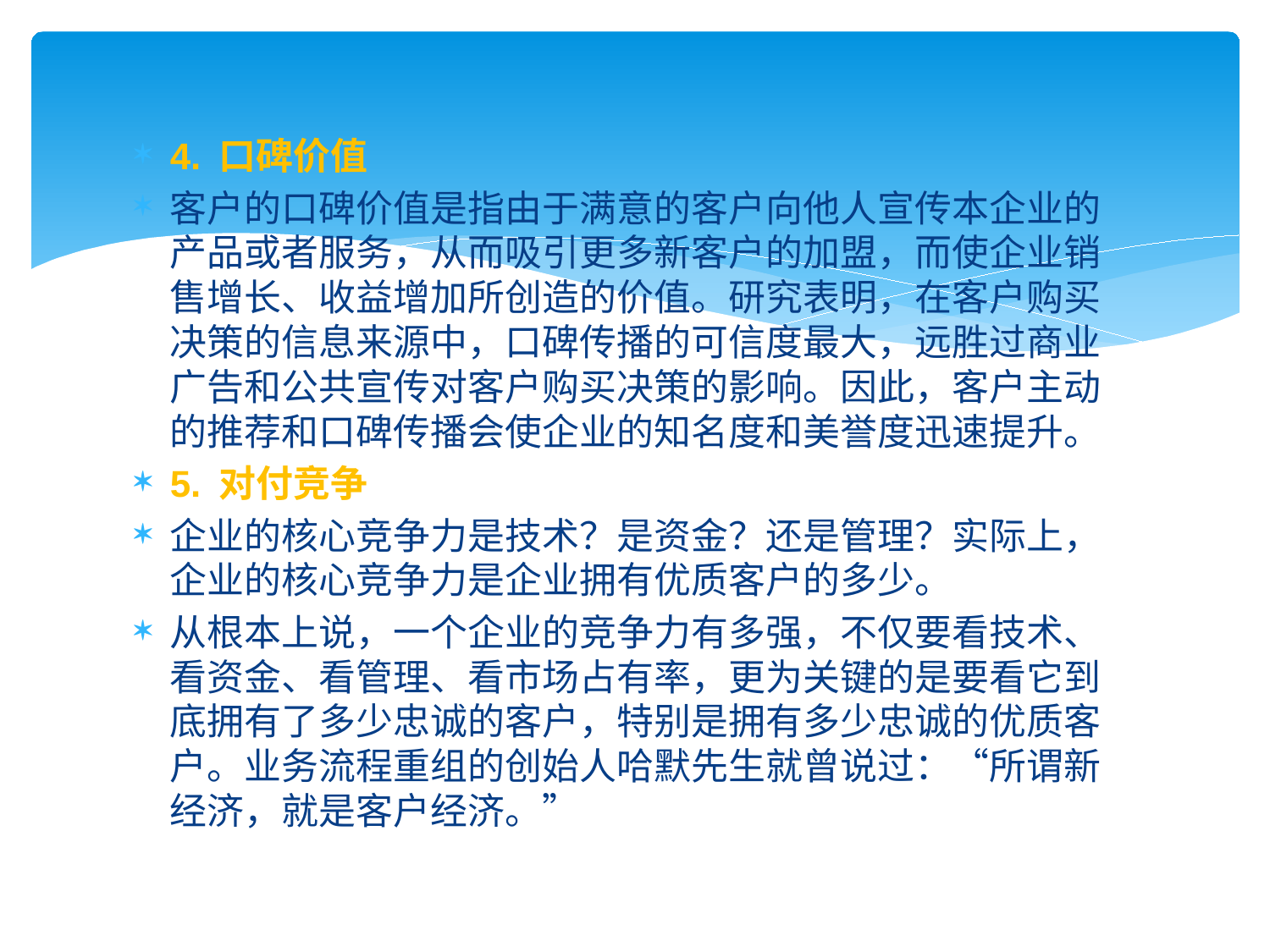

4. 口碑价值
客户的口碑价值是指由于满意的客户向他人宣传本企业的产品或者服务，从而吸引更多新客户的加盟，而使企业销售增长、收益增加所创造的价值。研究表明，在客户购买决策的信息来源中，口碑传播的可信度最大，远胜过商业广告和公共宣传对客户购买决策的影响。因此，客户主动的推荐和口碑传播会使企业的知名度和美誉度迅速提升。
5. 对付竞争
企业的核心竞争力是技术？是资金？还是管理？实际上，企业的核心竞争力是企业拥有优质客户的多少。
从根本上说，一个企业的竞争力有多强，不仅要看技术、看资金、看管理、看市场占有率，更为关键的是要看它到底拥有了多少忠诚的客户，特别是拥有多少忠诚的优质客户。业务流程重组的创始人哈默先生就曾说过：“所谓新经济，就是客户经济。”